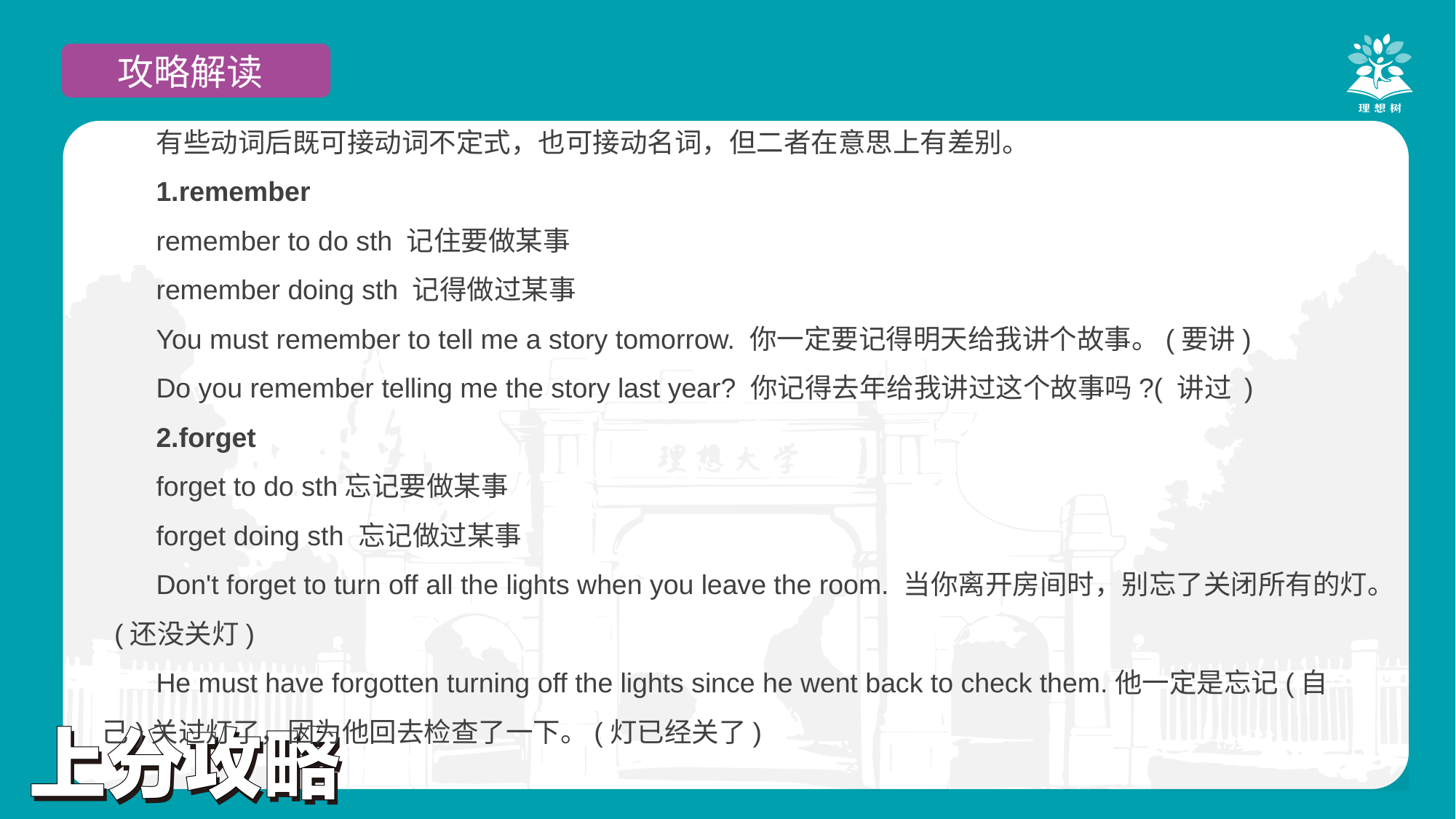

攻略解读
有些动词后既可接动词不定式，也可接动名词，但二者在意思上有差别。
1.remember
remember to do sth 记住要做某事
remember doing sth 记得做过某事
You must remember to tell me a story tomorrow. 你一定要记得明天给我讲个故事。(要讲)
Do you remember telling me the story last year? 你记得去年给我讲过这个故事吗?( 讲过 )
2.forget
forget to do sth忘记要做某事
forget doing sth 忘记做过某事
Don't forget to turn off all the lights when you leave the room. 当你离开房间时，别忘了关闭所有的灯。 (还没关灯)
He must have forgotten turning off the lights since he went back to check them.他一定是忘记(自己)关过灯了，因为他回去检查了一下。(灯已经关了)